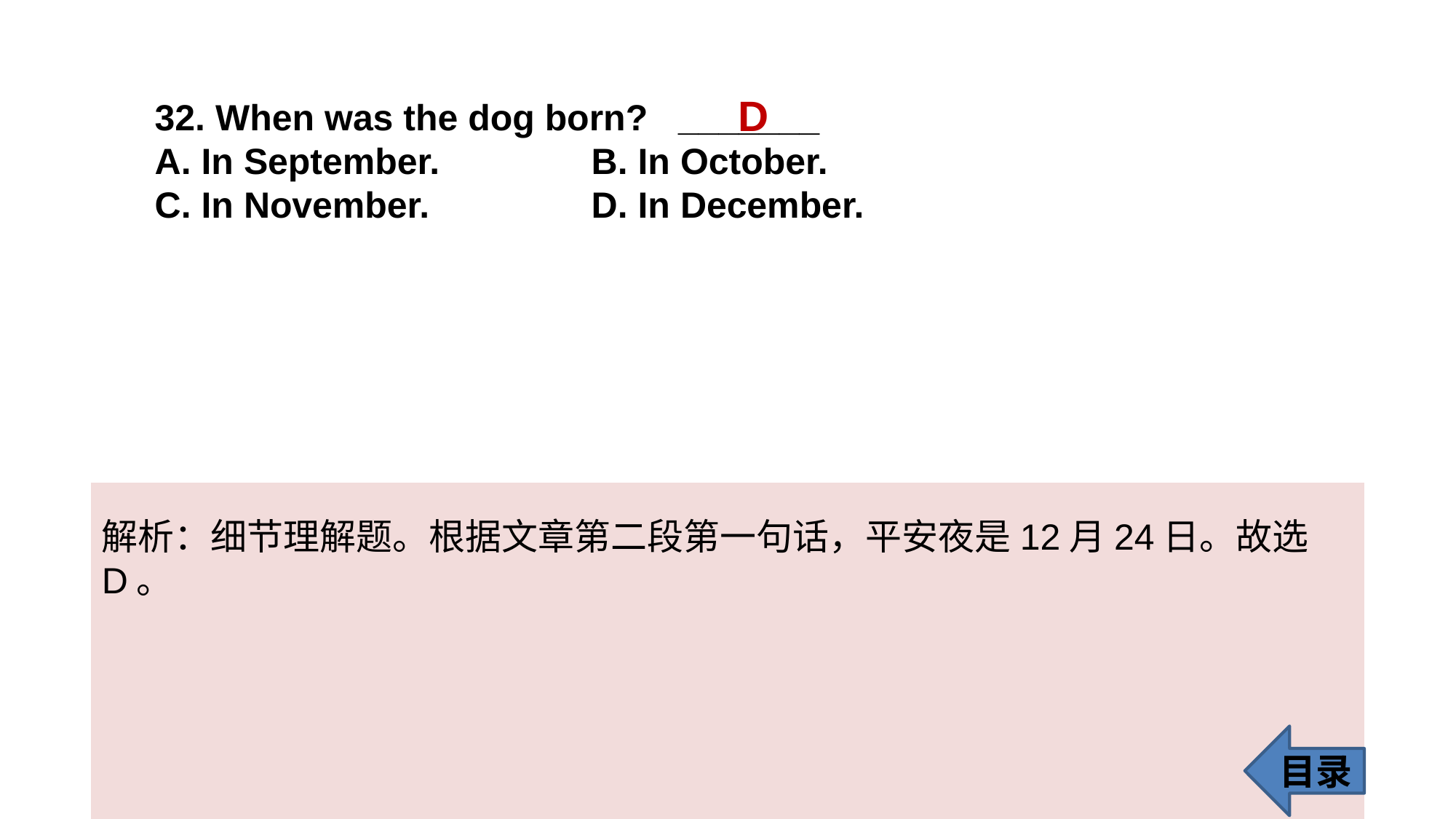

D
32. When was the dog born?   _______
A. In September. 		B. In October.
C. In November. 		D. In December.

解析：细节理解题。根据文章第二段第一句话，平安夜是12月24日。故选D。
目录
33